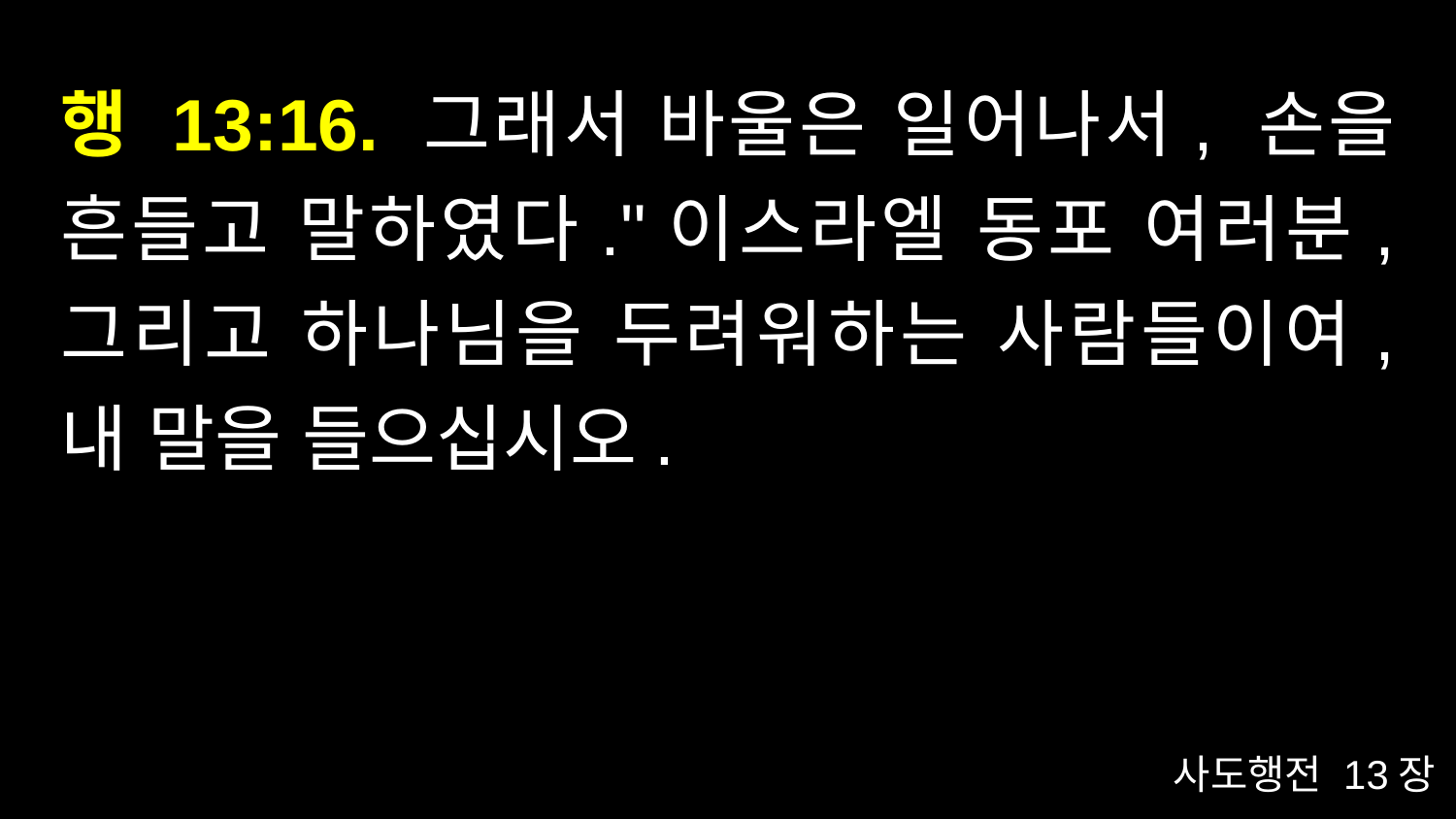

# 행 13:16. 그래서 바울은 일어나서, 손을 흔들고 말하였다."이스라엘 동포 여러분, 그리고 하나님을 두려워하는 사람들이여, 내 말을 들으십시오.
사도행전 13장